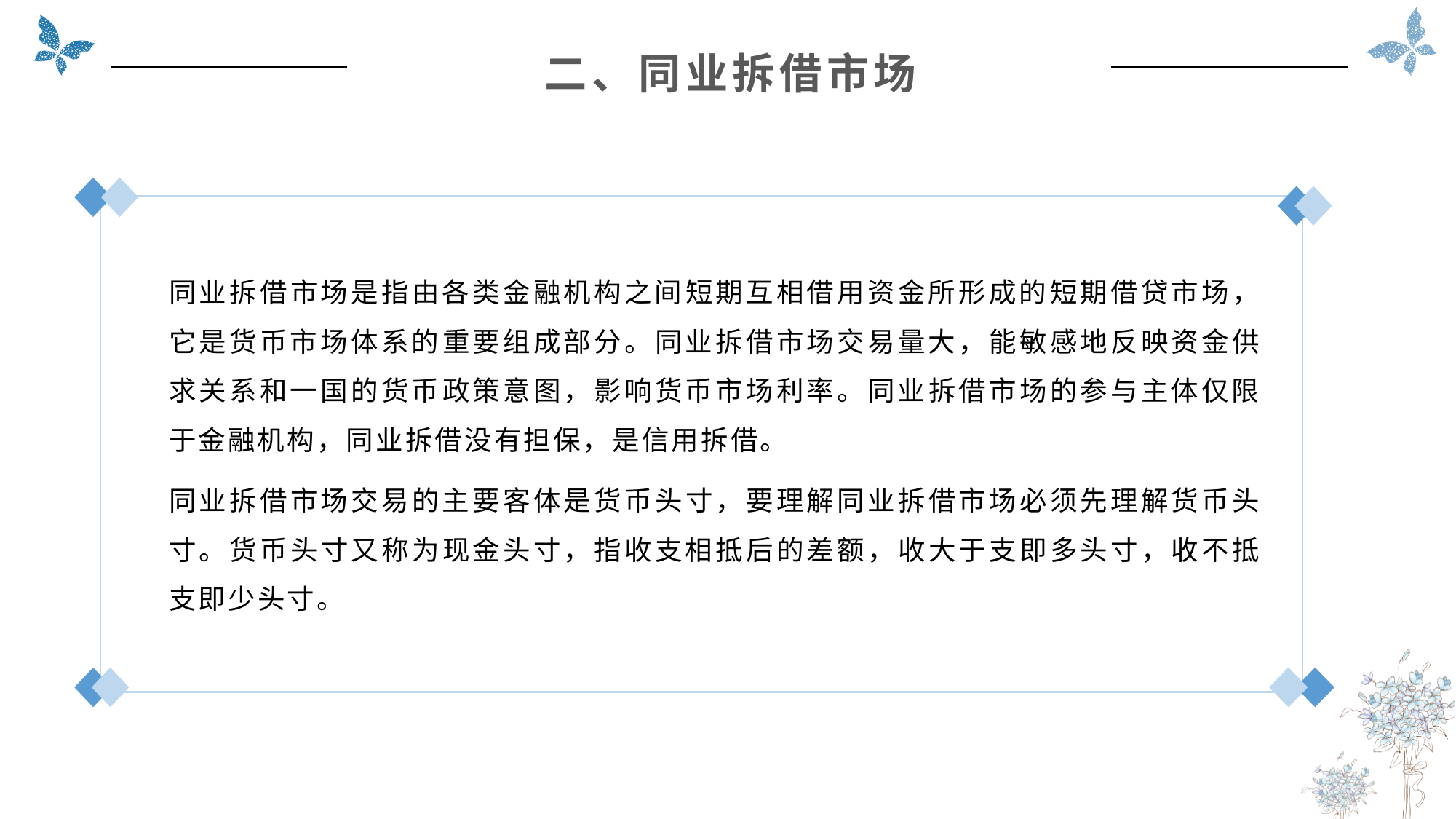

二、同业拆借市场

同业拆借市场是指由各类金融机构之间短期互相借用资金所形成的短期借贷市场，它是货币市场体系的重要组成部分。同业拆借市场交易量大，能敏感地反映资金供求关系和一国的货币政策意图，影响货币市场利率。同业拆借市场的参与主体仅限于金融机构，同业拆借没有担保，是信用拆借。
同业拆借市场交易的主要客体是货币头寸，要理解同业拆借市场必须先理解货币头寸。货币头寸又称为现金头寸，指收支相抵后的差额，收大于支即多头寸，收不抵支即少头寸。